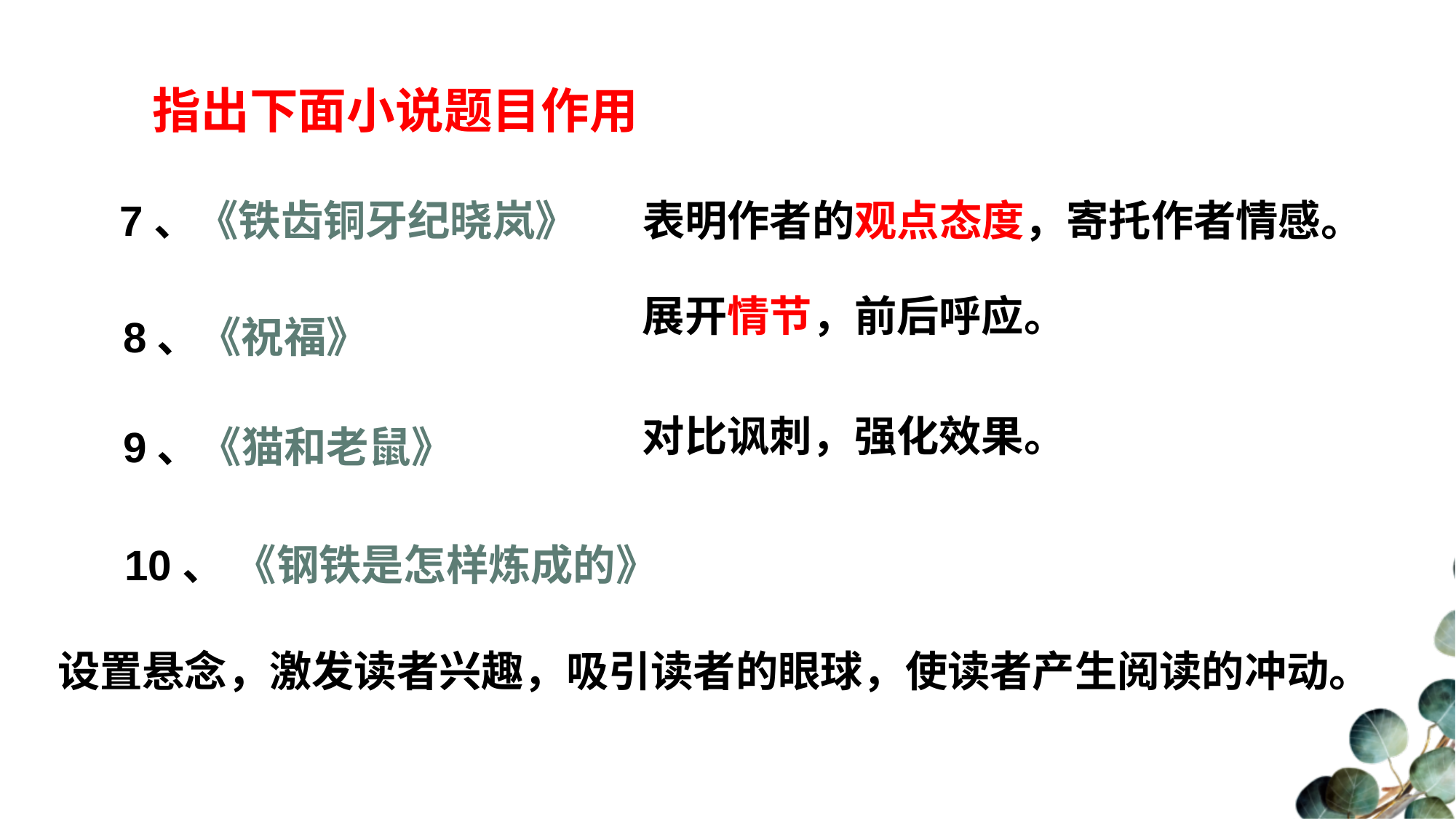

指出下面小说题目作用
7、《铁齿铜牙纪晓岚》
表明作者的观点态度，寄托作者情感。
展开情节，前后呼应。
8、《祝福》
对比讽刺，强化效果。
9、《猫和老鼠》
10、 《钢铁是怎样炼成的》
设置悬念，激发读者兴趣，吸引读者的眼球，使读者产生阅读的冲动。